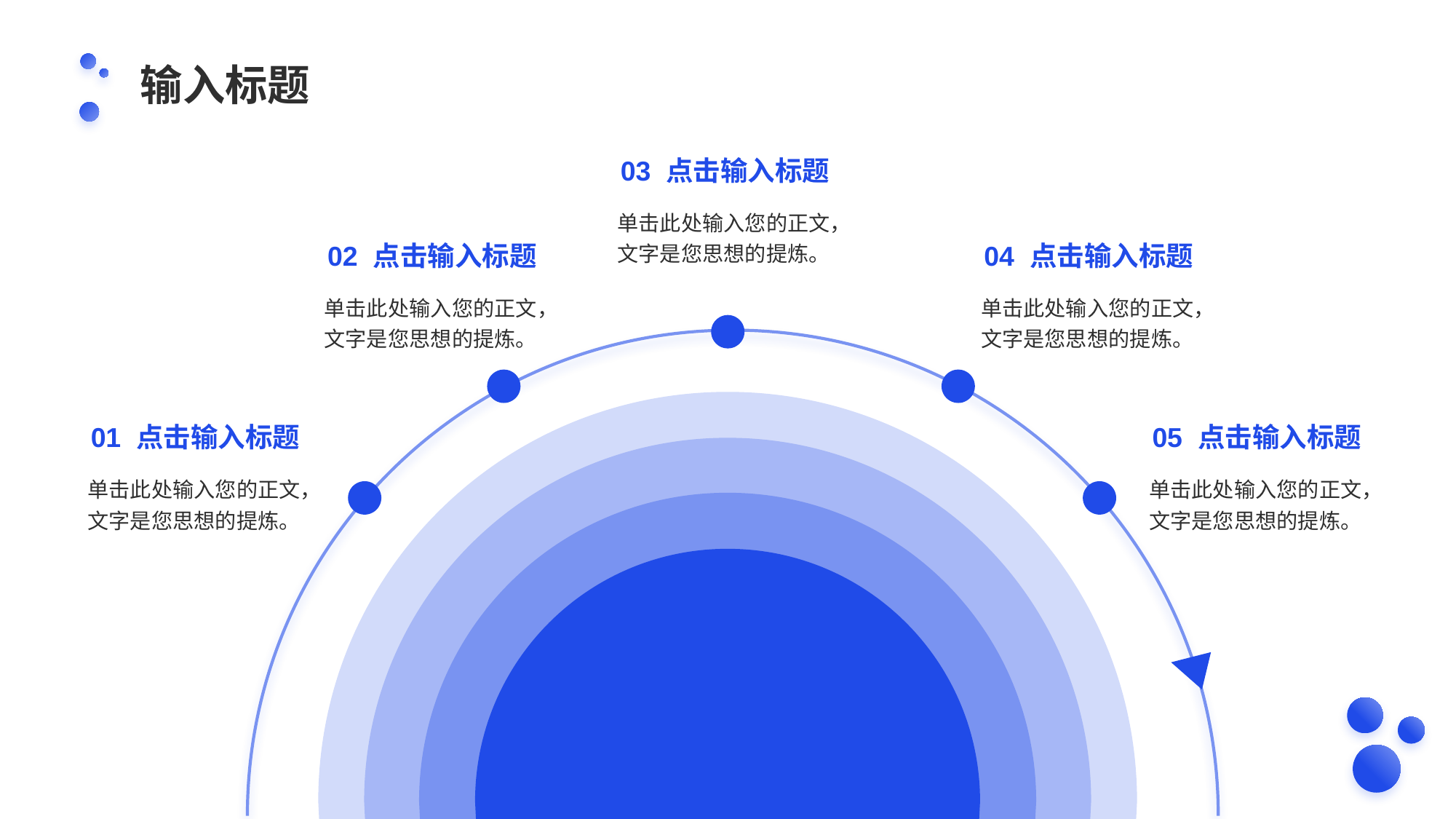

输入标题
03
点击输入标题
单击此处输入您的正文，文字是您思想的提炼。
02
点击输入标题
单击此处输入您的正文，文字是您思想的提炼。
04
点击输入标题
单击此处输入您的正文，文字是您思想的提炼。

01
点击输入标题
单击此处输入您的正文，文字是您思想的提炼。
05
点击输入标题
单击此处输入您的正文，文字是您思想的提炼。